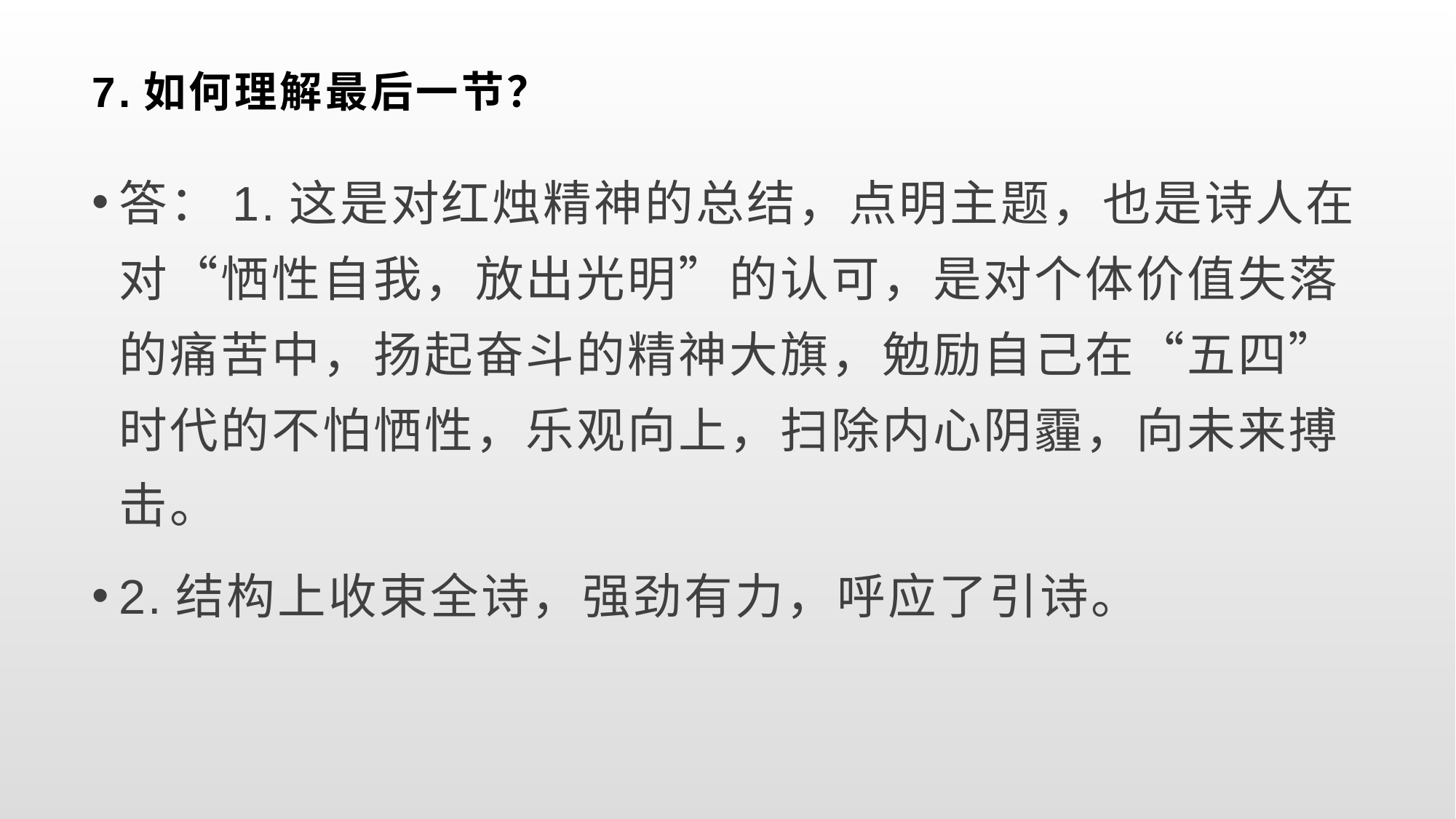

# 7.如何理解最后一节？
答：1.这是对红烛精神的总结，点明主题，也是诗人在对“恓性自我，放出光明”的认可，是对个体价值失落的痛苦中，扬起奋斗的精神大旗，勉励自己在“五四”时代的不怕恓性，乐观向上，扫除内心阴霾，向未来搏击。
2.结构上收束全诗，强劲有力，呼应了引诗。